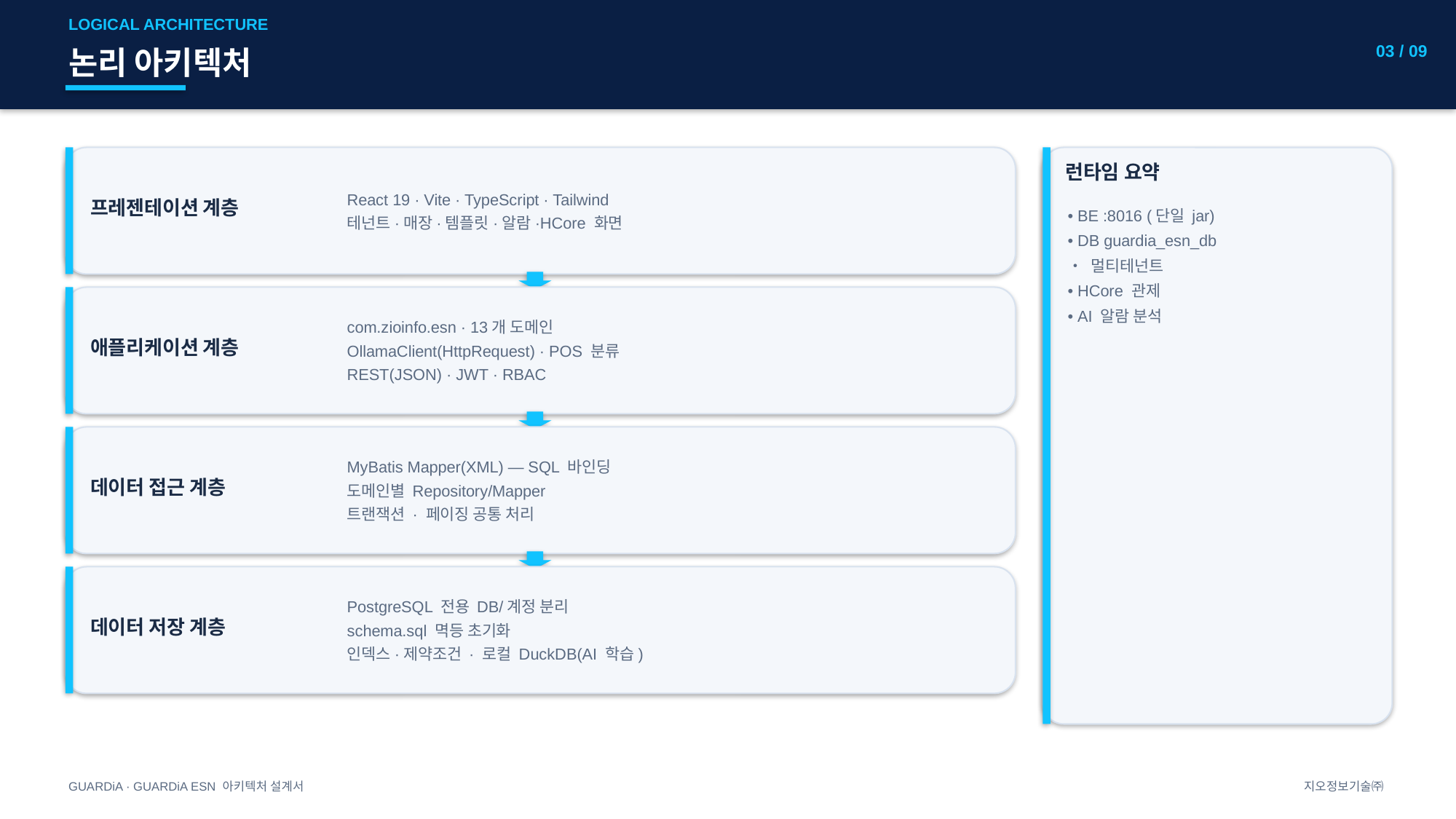

LOGICAL ARCHITECTURE
03 / 09
논리 아키텍처

React 19 · Vite · TypeScript · Tailwind
테넌트·매장·템플릿·알람·HCore 화면
프레젠테이션 계층
런타임 요약
• BE :8016 (단일 jar)
• DB guardia_esn_db
• 멀티테넌트
• HCore 관제
• AI 알람 분석

com.zioinfo.esn · 13개 도메인
OllamaClient(HttpRequest) · POS 분류
REST(JSON) · JWT · RBAC
애플리케이션 계층

MyBatis Mapper(XML) — SQL 바인딩
도메인별 Repository/Mapper
트랜잭션 · 페이징 공통 처리
데이터 접근 계층

PostgreSQL 전용 DB/계정 분리
schema.sql 멱등 초기화
인덱스·제약조건 · 로컬 DuckDB(AI 학습)
데이터 저장 계층
GUARDiA · GUARDiA ESN 아키텍처 설계서
지오정보기술㈜